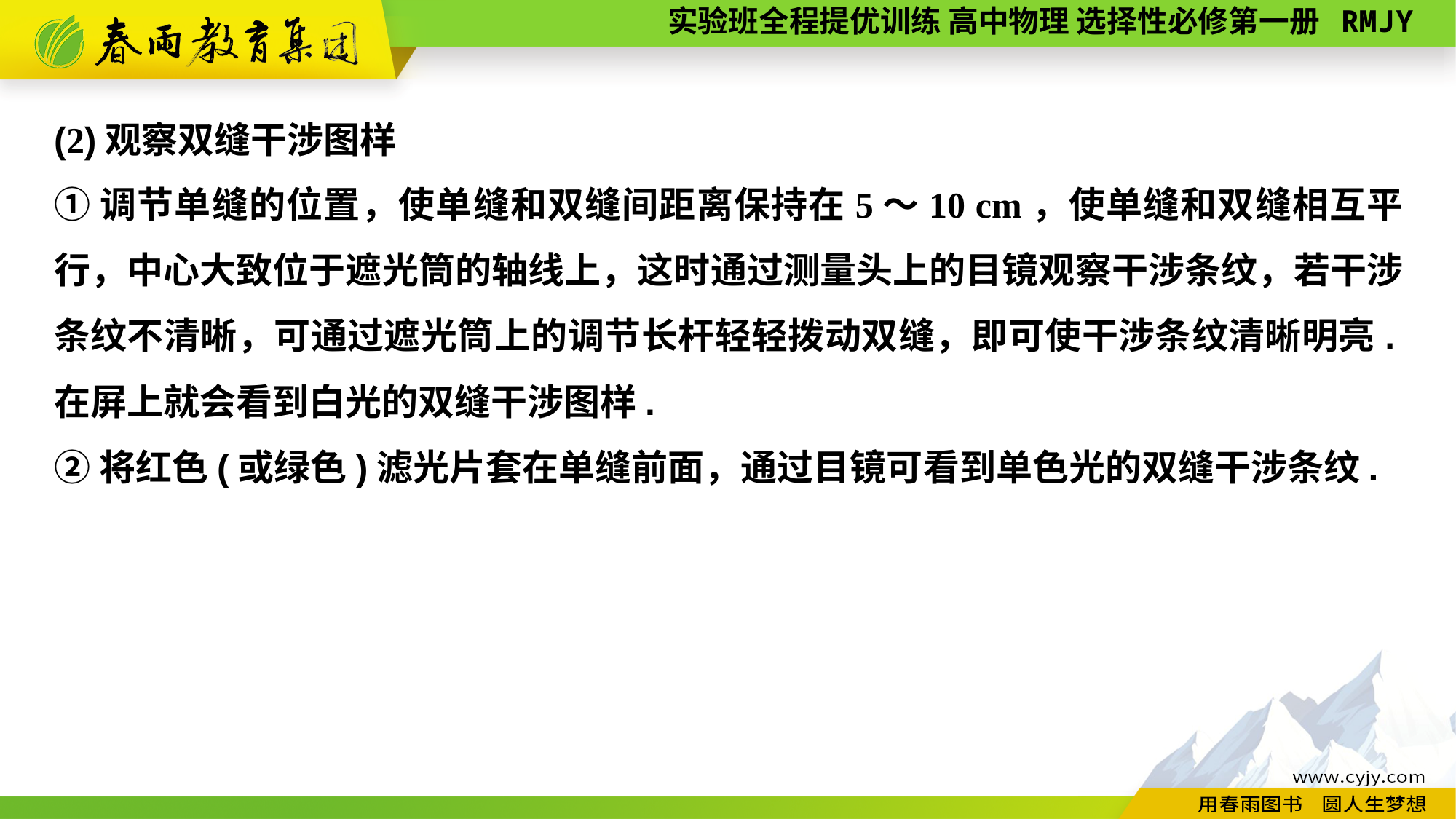

(2)观察双缝干涉图样
①调节单缝的位置，使单缝和双缝间距离保持在5～10 cm，使单缝和双缝相互平行，中心大致位于遮光筒的轴线上，这时通过测量头上的目镜观察干涉条纹，若干涉条纹不清晰，可通过遮光筒上的调节长杆轻轻拨动双缝，即可使干涉条纹清晰明亮.在屏上就会看到白光的双缝干涉图样.
②将红色(或绿色)滤光片套在单缝前面，通过目镜可看到单色光的双缝干涉条纹.